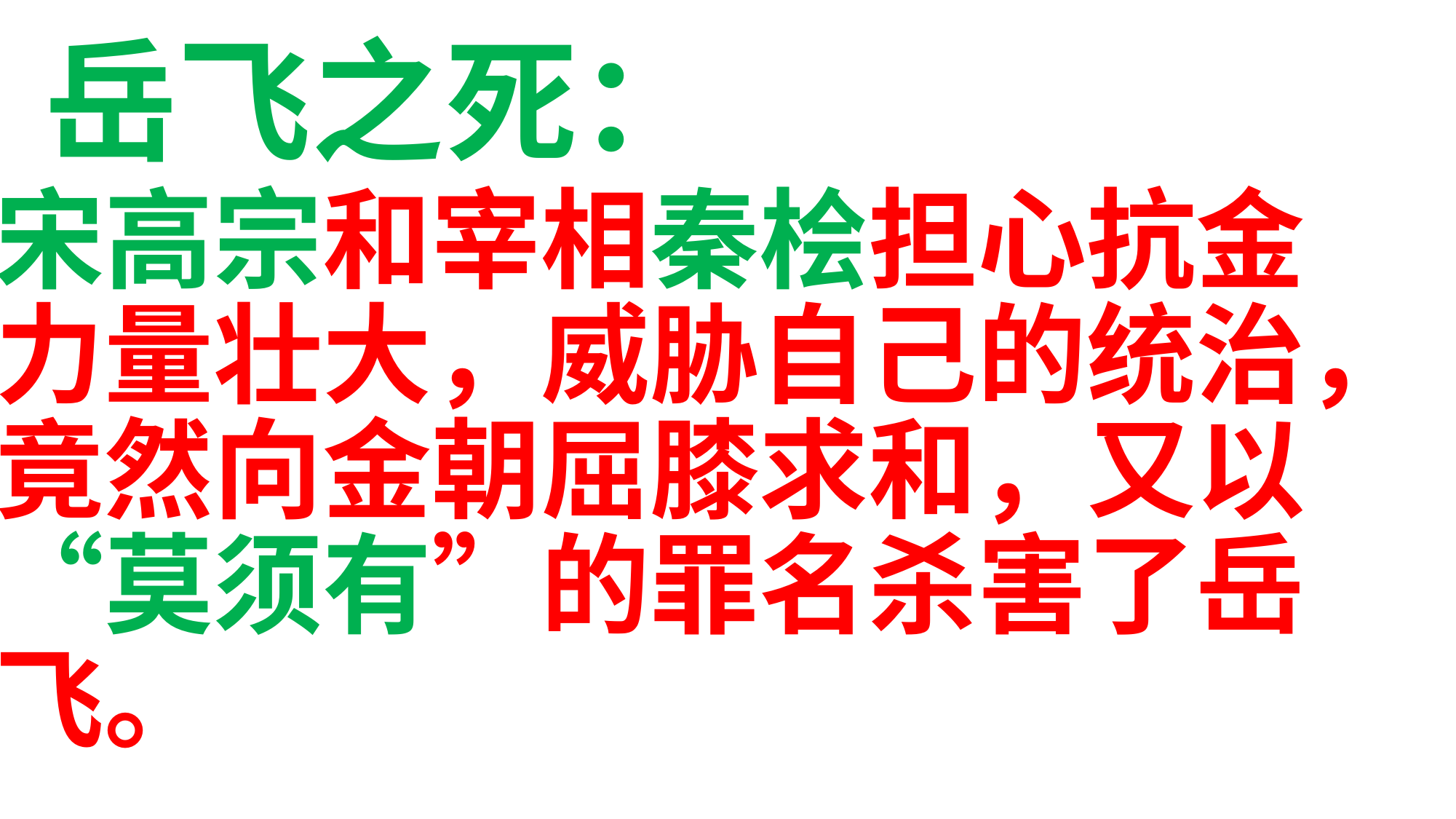

# 岳飞之死：
宋高宗和宰相秦桧担心抗金力量壮大，威胁自己的统治，竟然向金朝屈膝求和，又以“莫须有”的罪名杀害了岳飞。